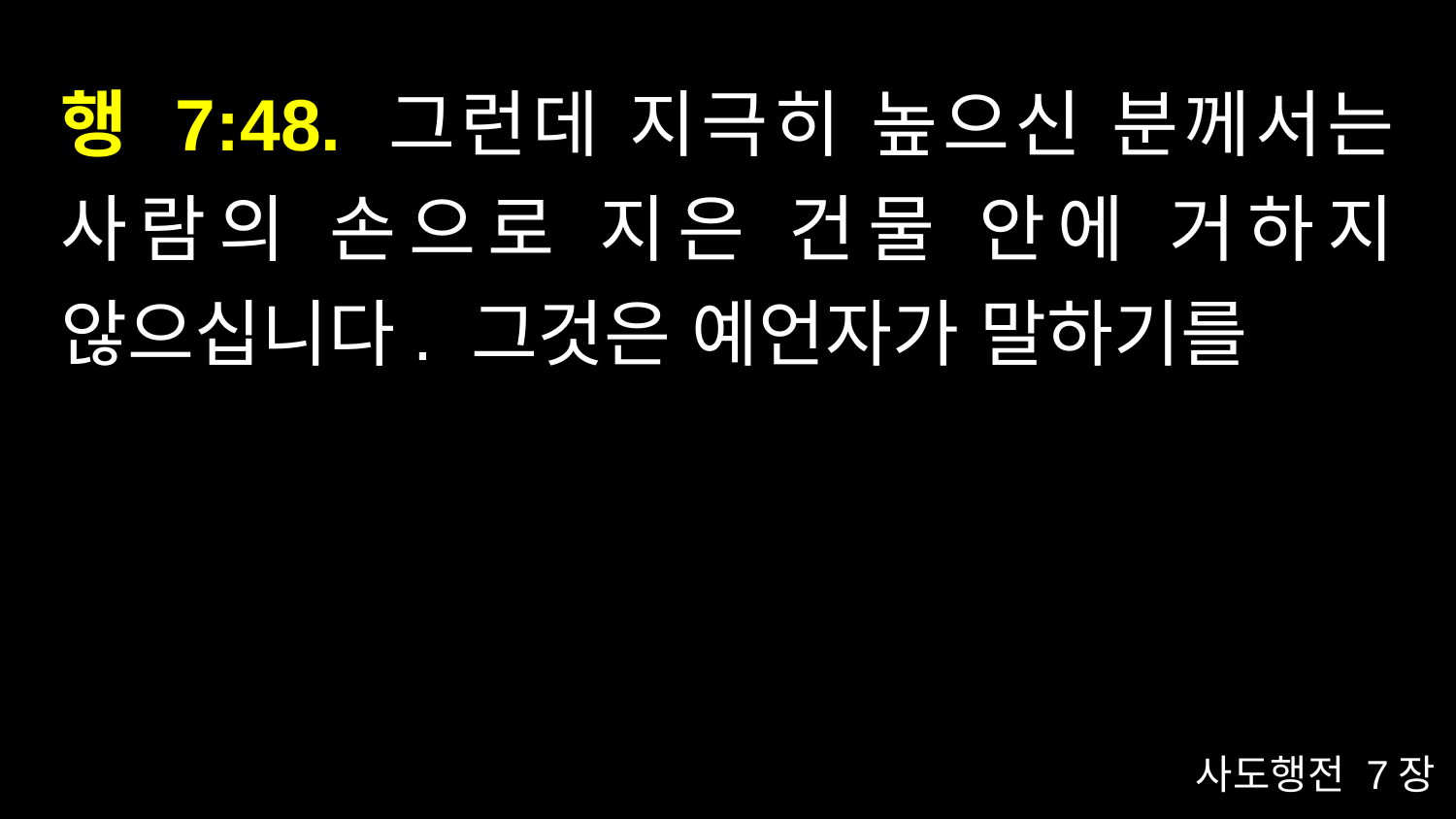

# 행 7:48. 그런데 지극히 높으신 분께서는 사람의 손으로 지은 건물 안에 거하지 않으십니다. 그것은 예언자가 말하기를
사도행전 7장